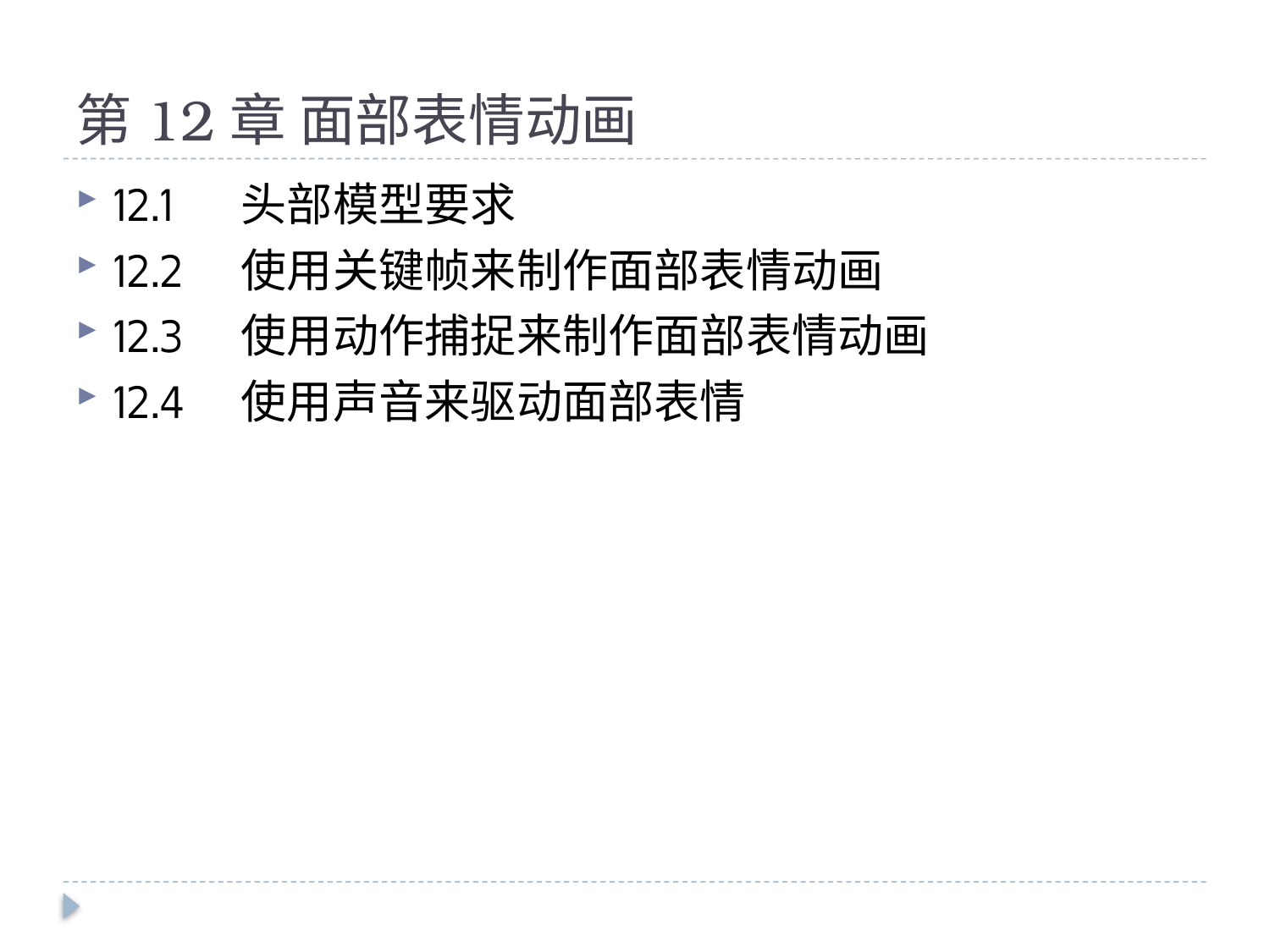

# 第12章 面部表情动画
12.1	头部模型要求
12.2	使用关键帧来制作面部表情动画
12.3	使用动作捕捉来制作面部表情动画
12.4	使用声音来驱动面部表情